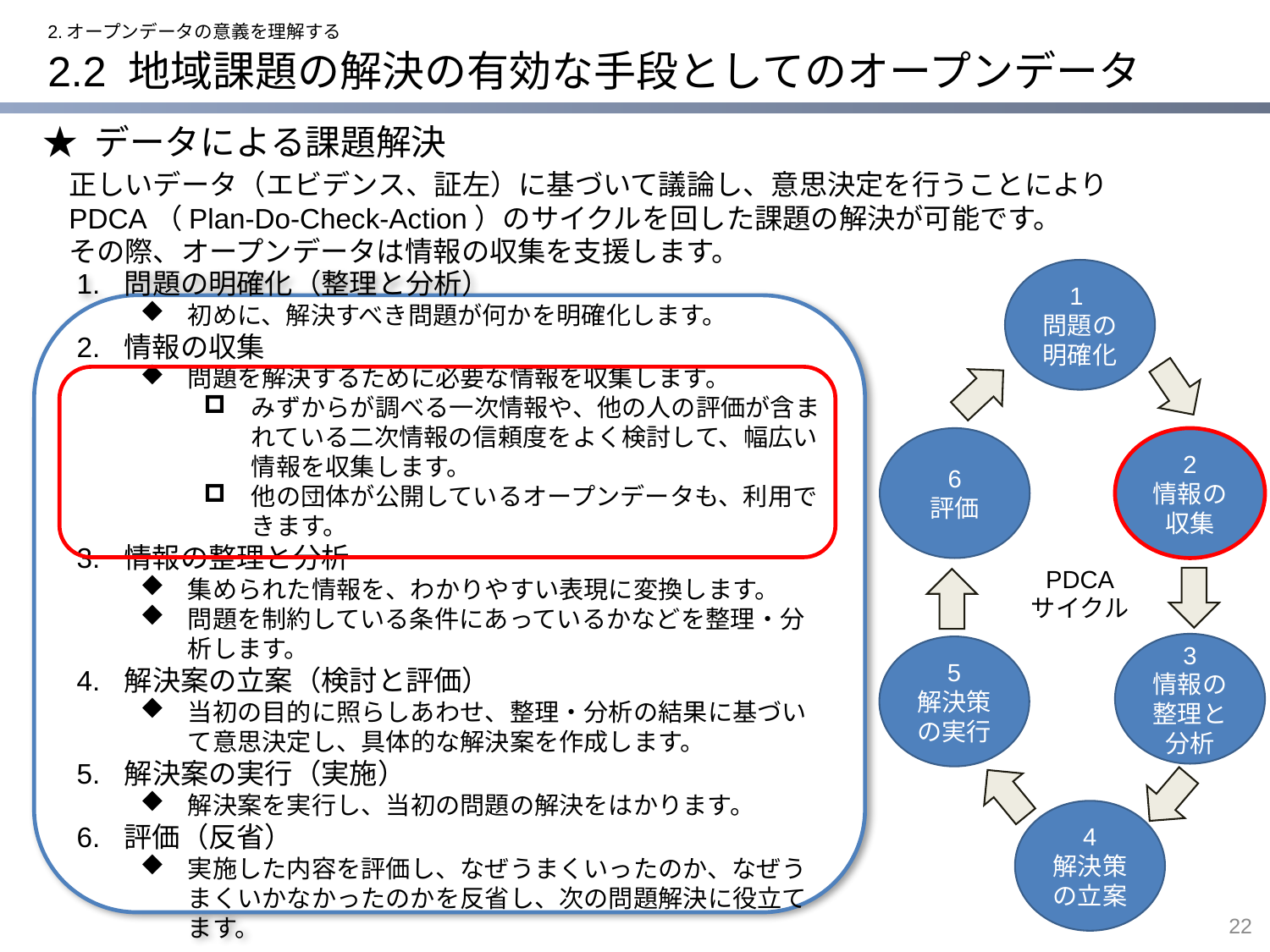

2.オープンデータの意義を理解する
# 2.2 地域課題の解決の有効な手段としてのオープンデータ
★ データによる課題解決
正しいデータ（エビデンス、証左）に基づいて議論し、意思決定を行うことにより
PDCA（Plan-Do-Check-Action）のサイクルを回した課題の解決が可能です。
その際、オープンデータは情報の収集を支援します。
1
問題の明確化
問題の明確化（整理と分析）
初めに、解決すべき問題が何かを明確化します。
情報の収集
問題を解決するために必要な情報を収集します。
みずからが調べる一次情報や、他の人の評価が含まれている二次情報の信頼度をよく検討して、幅広い情報を収集します。
他の団体が公開しているオープンデータも、利用できます。
情報の整理と分析
集められた情報を、わかりやすい表現に変換します。
問題を制約している条件にあっているかなどを整理・分析します。
解決案の立案（検討と評価）
当初の目的に照らしあわせ、整理・分析の結果に基づいて意思決定し、具体的な解決案を作成します。
解決案の実行（実施）
解決案を実行し、当初の問題の解決をはかります。
評価（反省）
実施した内容を評価し、なぜうまくいったのか、なぜうまくいかなかったのかを反省し、次の問題解決に役立てます。

6
評価
2
情報の収集
PDCA
サイクル

3
情報の整理と分析
5
解決策の実行

4
解決策の立案
22